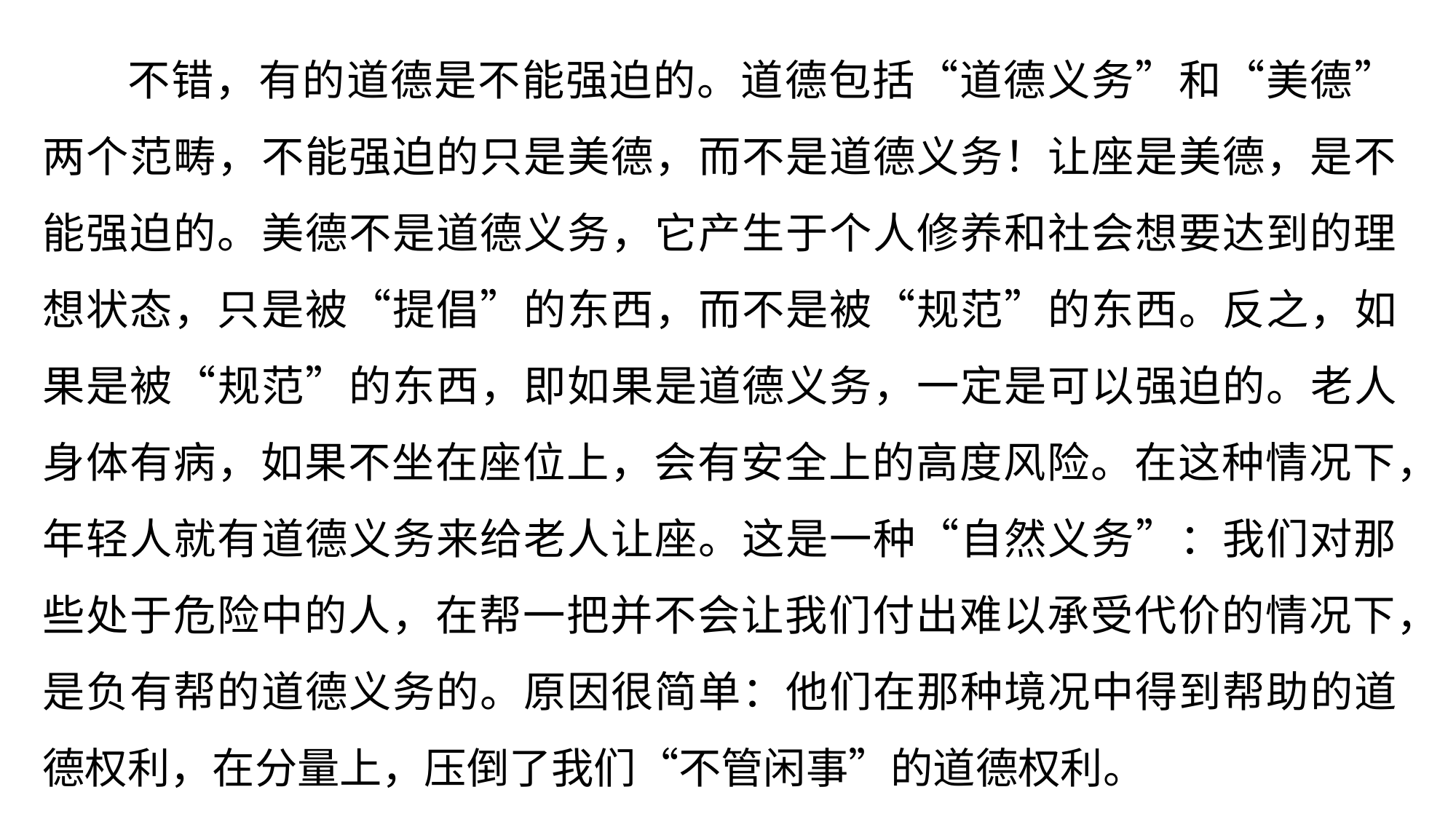

不错，有的道德是不能强迫的。道德包括“道德义务”和“美德”两个范畴，不能强迫的只是美德，而不是道德义务！让座是美德，是不能强迫的。美德不是道德义务，它产生于个人修养和社会想要达到的理想状态，只是被“提倡”的东西，而不是被“规范”的东西。反之，如果是被“规范”的东西，即如果是道德义务，一定是可以强迫的。老人身体有病，如果不坐在座位上，会有安全上的高度风险。在这种情况下，年轻人就有道德义务来给老人让座。这是一种“自然义务”：我们对那些处于危险中的人，在帮一把并不会让我们付出难以承受代价的情况下，是负有帮的道德义务的。原因很简单：他们在那种境况中得到帮助的道德权利，在分量上，压倒了我们“不管闲事”的道德权利。